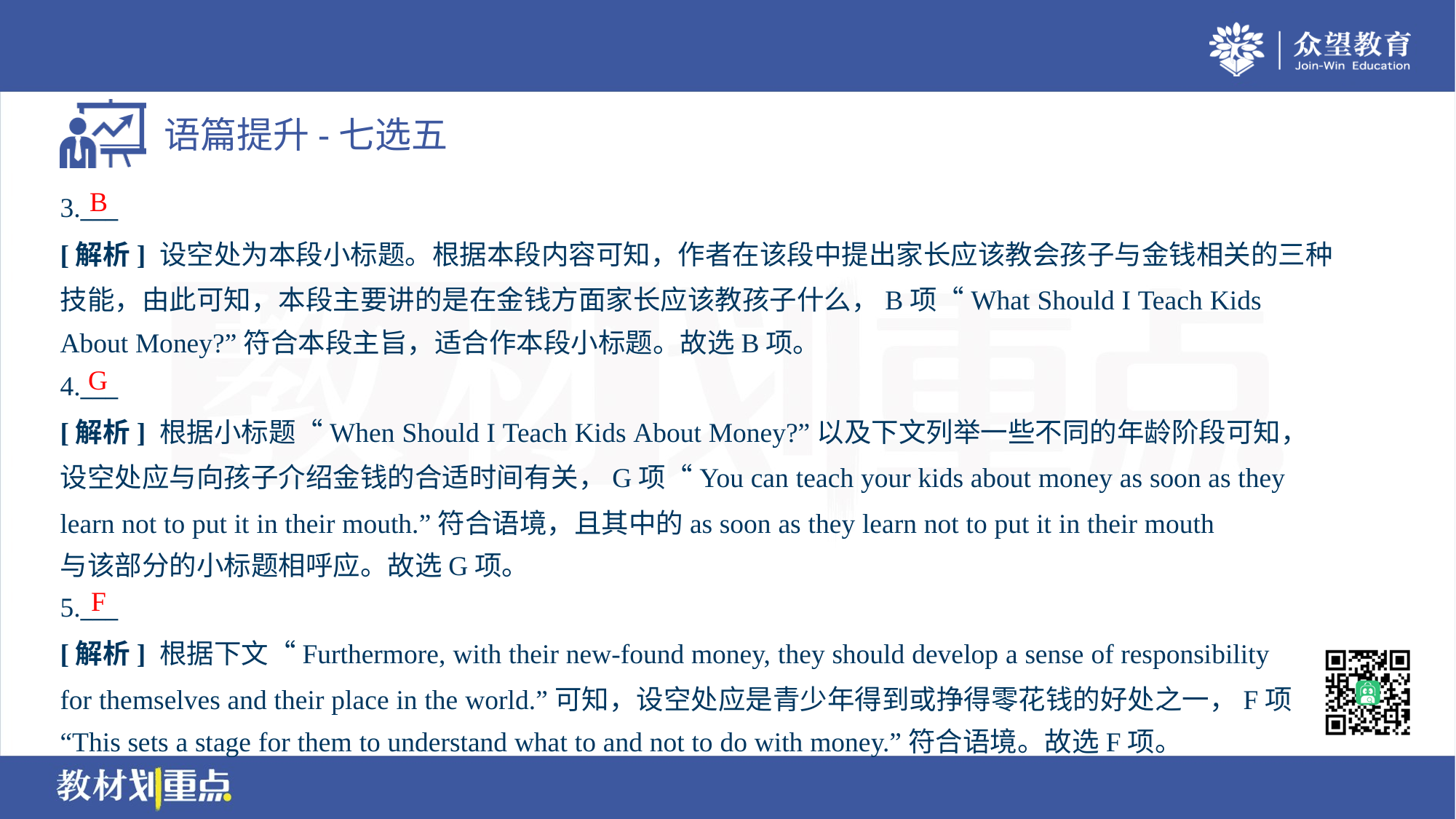

B
3.___
[解析] 设空处为本段小标题。根据本段内容可知，作者在该段中提出家长应该教会孩子与金钱相关的三种
技能，由此可知，本段主要讲的是在金钱方面家长应该教孩子什么，B项“What Should I Teach Kids
About Money?”符合本段主旨，适合作本段小标题。故选B项。
G
4.___
[解析] 根据小标题“When Should I Teach Kids About Money?”以及下文列举一些不同的年龄阶段可知，
设空处应与向孩子介绍金钱的合适时间有关，G项“You can teach your kids about money as soon as they
learn not to put it in their mouth.”符合语境，且其中的as soon as they learn not to put it in their mouth
与该部分的小标题相呼应。故选G项。
F
5.___
[解析] 根据下文“Furthermore, with their new-found money, they should develop a sense of responsibility
for themselves and their place in the world.”可知，设空处应是青少年得到或挣得零花钱的好处之一，F项
“This sets a stage for them to understand what to and not to do with money.”符合语境。故选F项。